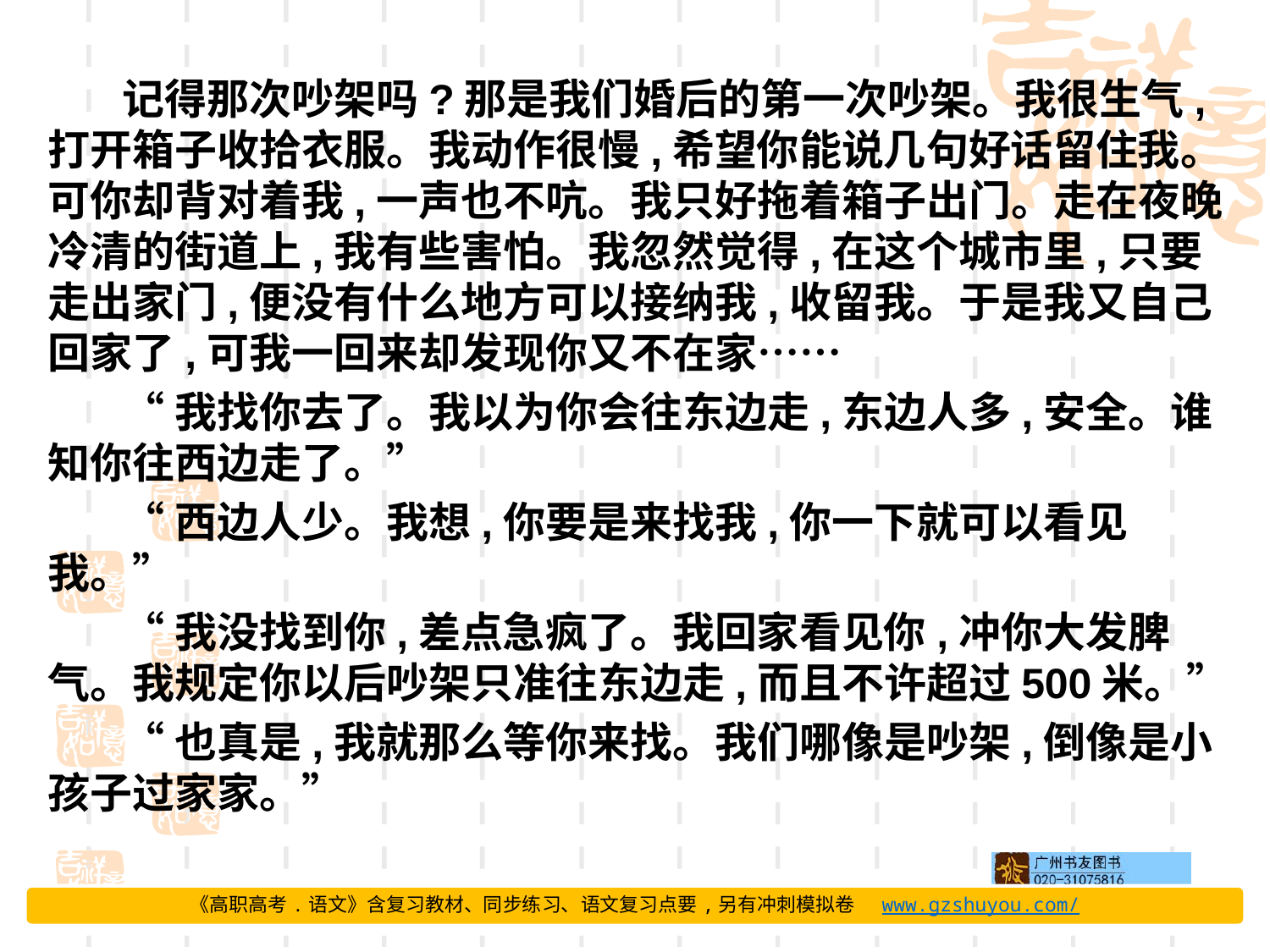

记得那次吵架吗?那是我们婚后的第一次吵架。我很生气,打开箱子收拾衣服。我动作很慢,希望你能说几句好话留住我。可你却背对着我,一声也不吭。我只好拖着箱子出门。走在夜晚冷清的街道上,我有些害怕。我忽然觉得,在这个城市里,只要走出家门,便没有什么地方可以接纳我,收留我。于是我又自己回家了,可我一回来却发现你又不在家……
“我找你去了。我以为你会往东边走,东边人多,安全。谁知你往西边走了。”
“西边人少。我想,你要是来找我,你一下就可以看见我。”
“我没找到你,差点急疯了。我回家看见你,冲你大发脾气。我规定你以后吵架只准往东边走,而且不许超过500米。”
“也真是,我就那么等你来找。我们哪像是吵架,倒像是小孩子过家家。”